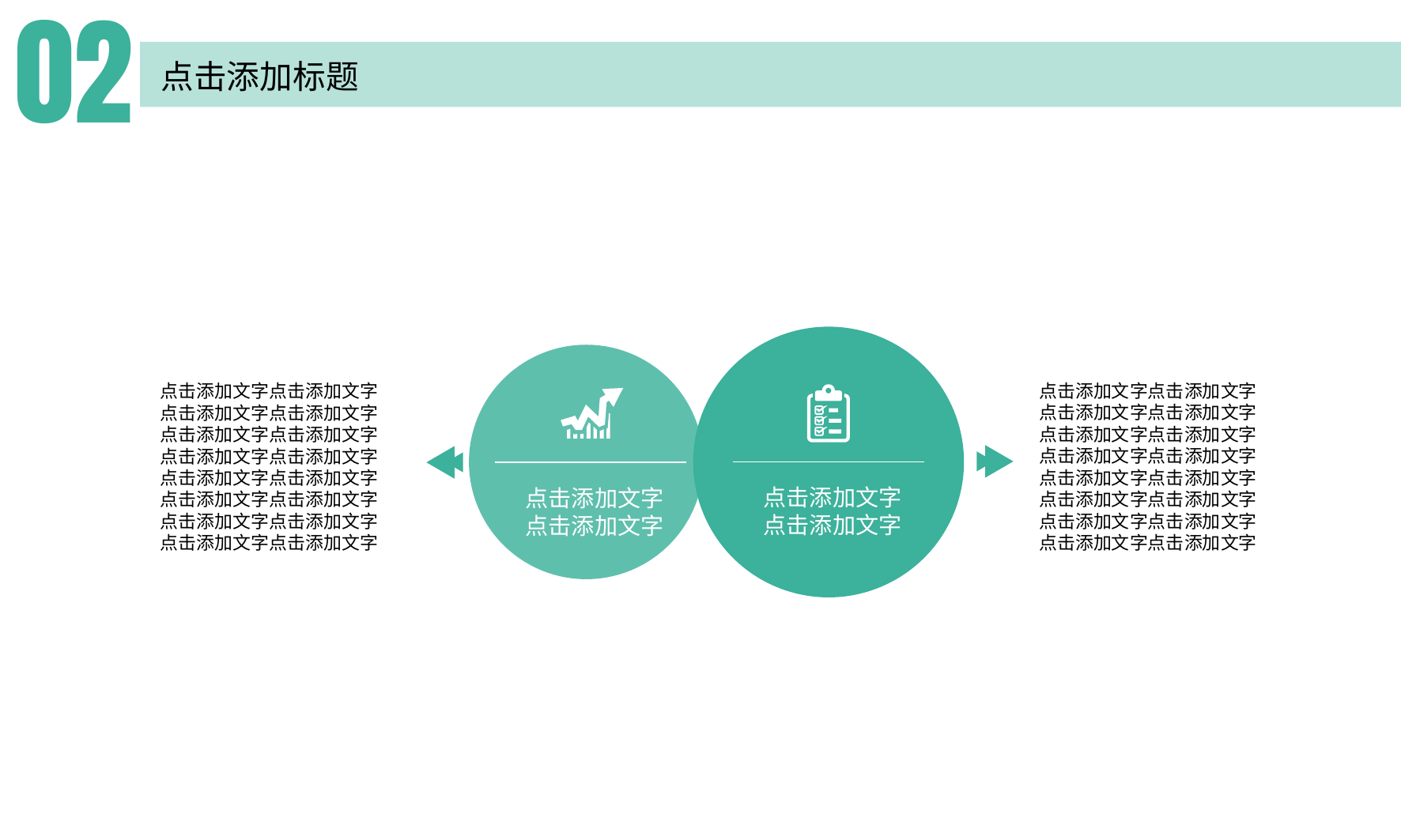

02

点击添加标题

点击添加文字点击添加文字
点击添加文字点击添加文字
点击添加文字点击添加文字
点击添加文字点击添加文字
点击添加文字点击添加文字
点击添加文字点击添加文字
点击添加文字点击添加文字
点击添加文字点击添加文字
点击添加文字点击添加文字
点击添加文字点击添加文字
点击添加文字点击添加文字
点击添加文字点击添加文字
点击添加文字点击添加文字
点击添加文字点击添加文字
点击添加文字点击添加文字
点击添加文字点击添加文字

点击添加文字
点击添加文字
点击添加文字
点击添加文字